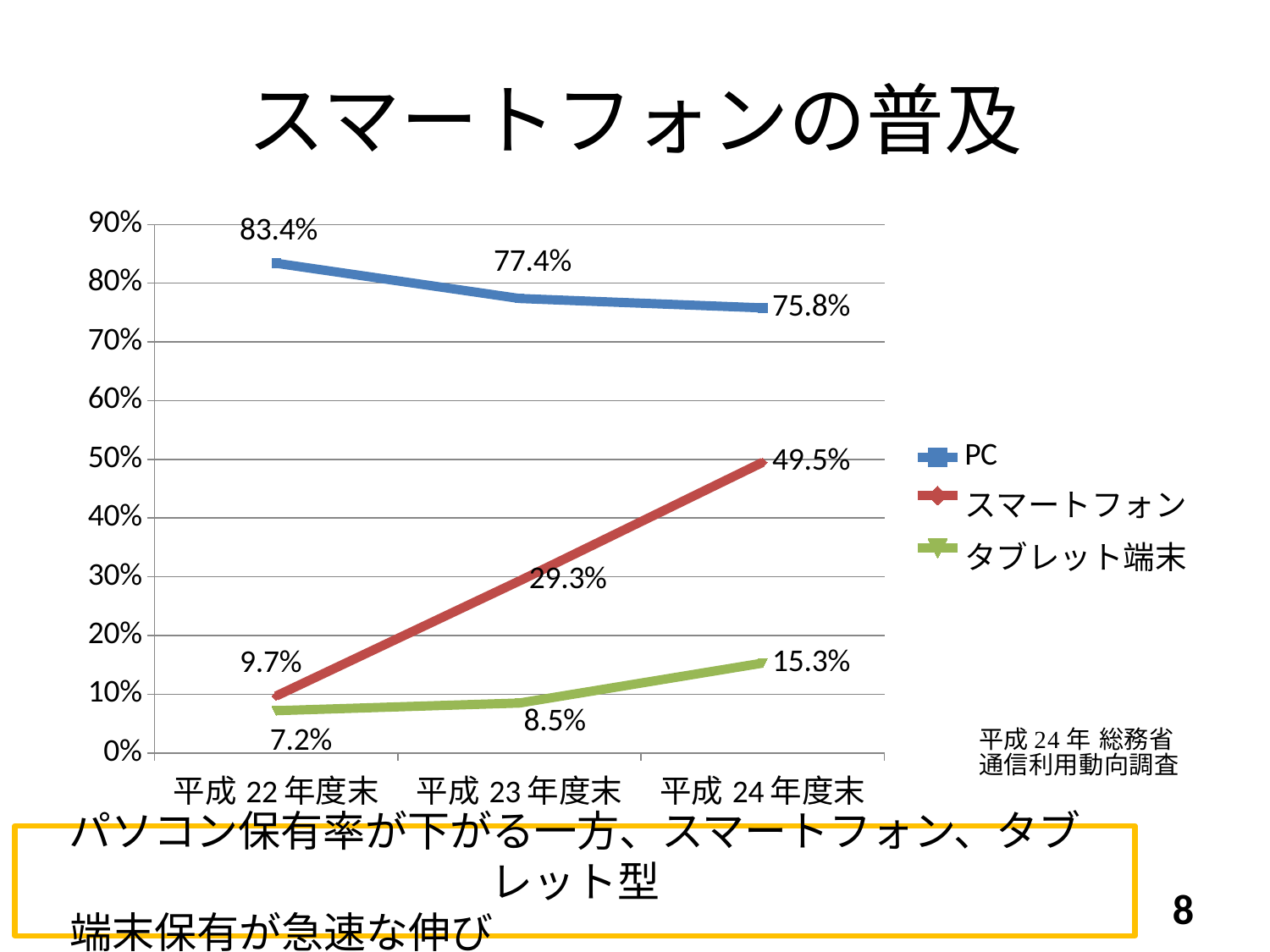

# スマートフォンの普及

### Chart

| Category | PC | スマートフォン | タブレット端末 |
|---|---|---|---|
| 平成22年度末 | 0.834 | 0.097 | 0.072 |
| 平成23年度末 | 0.774 | 0.293 | 0.085 |
| 平成24年度末 | 0.758 | 0.495 | 0.153 |
パソコン保有率が下がる一方、スマートフォン、タブレット型
　端末保有が急速な伸び
8